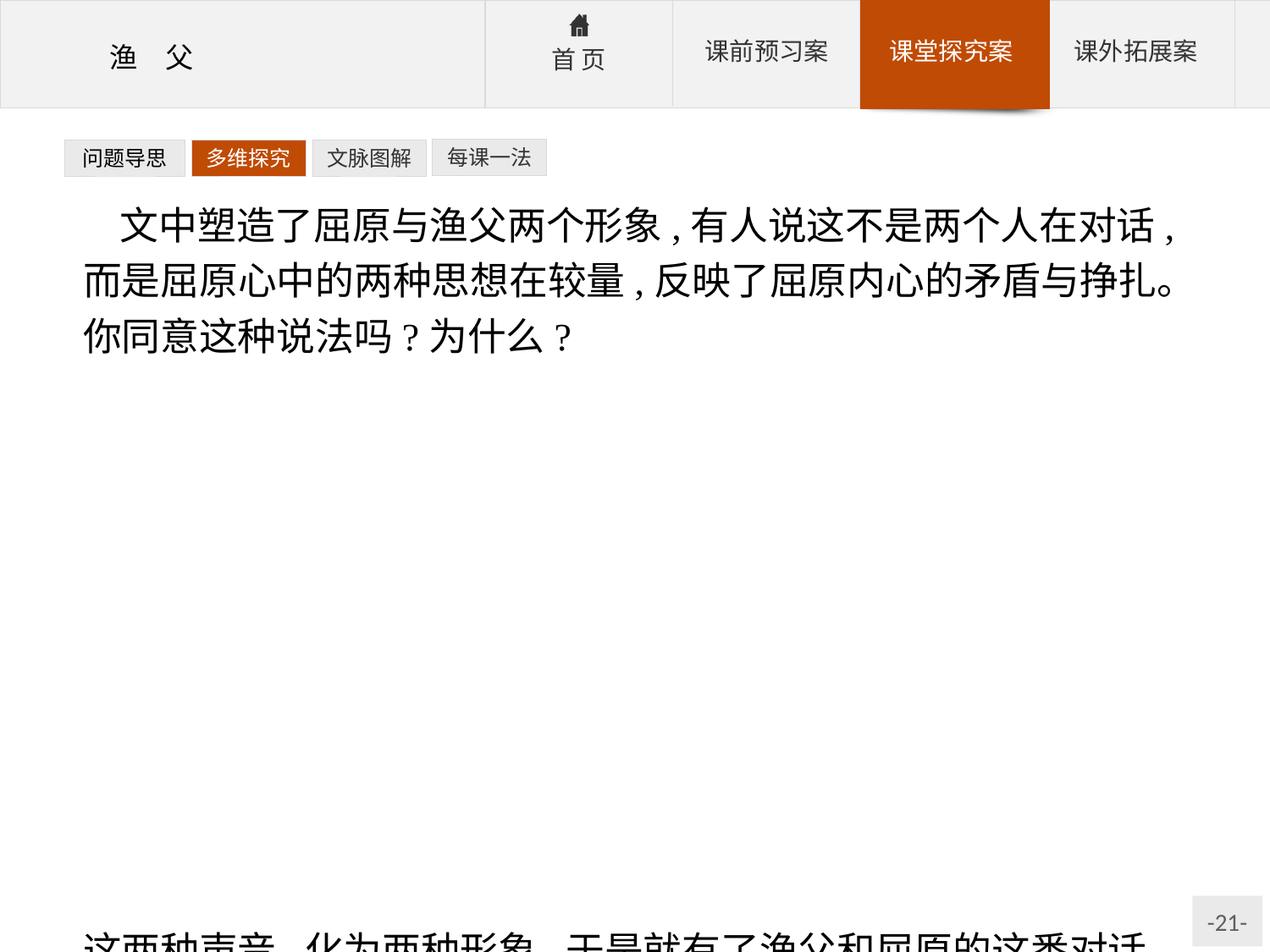

每课一法
问题导思
多维探究
文脉图解
文中塑造了屈原与渔父两个形象,有人说这不是两个人在对话,而是屈原心中的两种思想在较量,反映了屈原内心的矛盾与挣扎。你同意这种说法吗?为什么?
提示:本题有一定的开放性,不管持何种观点,都应结合文本内容阐述理由。如果同意,则重点分析渔父这一形象的客观性及其作用;如果不同意,应分析这一形象所反映的思想与屈原自身的关联性。
参考答案:《渔父》一文虚构了屈原和渔父的对话,实际上是自问自答,揭示了屈原内心的矛盾。在屈原的内心有两个声音,一个是社会既然如此,我何苦那么执著呢,我也有能力适应它。适应它我的处境就会好起来,至少我不会处在一个危险的环境里。另一个声音是我的社会理想,我的政治理想,还有我自己人格的追求,不能为一时的名利,或者是外界的诱惑、压力所动摇,我要坚持。这两种声音,化为两种形象,于是就有了渔父和屈原的这番对话。